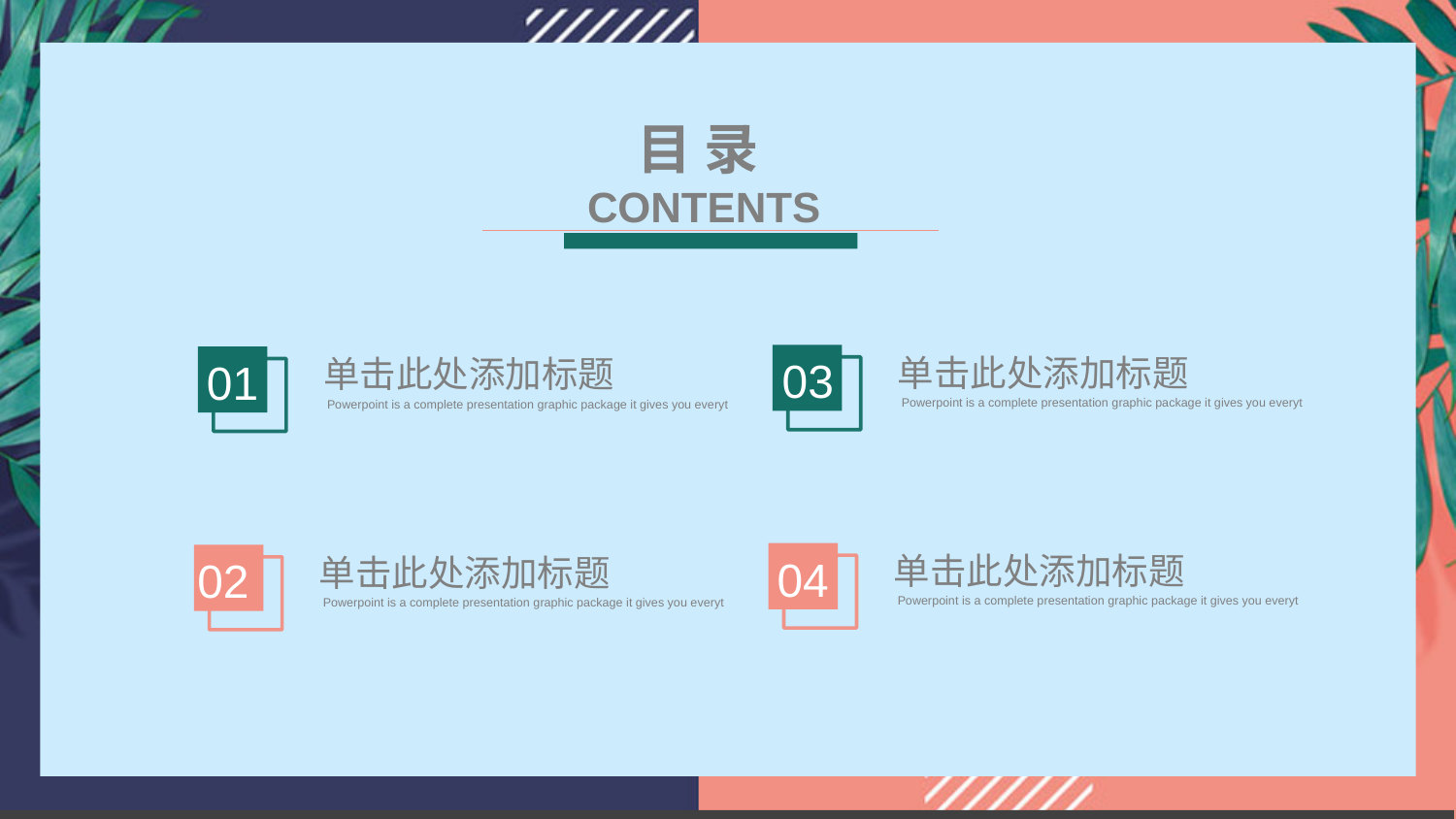

目 录
CONTENTS

单击此处添加标题
03

Powerpoint is a complete presentation graphic package it gives you everyt
单击此处添加标题
01

Powerpoint is a complete presentation graphic package it gives you everyt
单击此处添加标题
04

Powerpoint is a complete presentation graphic package it gives you everyt
单击此处添加标题
02

Powerpoint is a complete presentation graphic package it gives you everyt